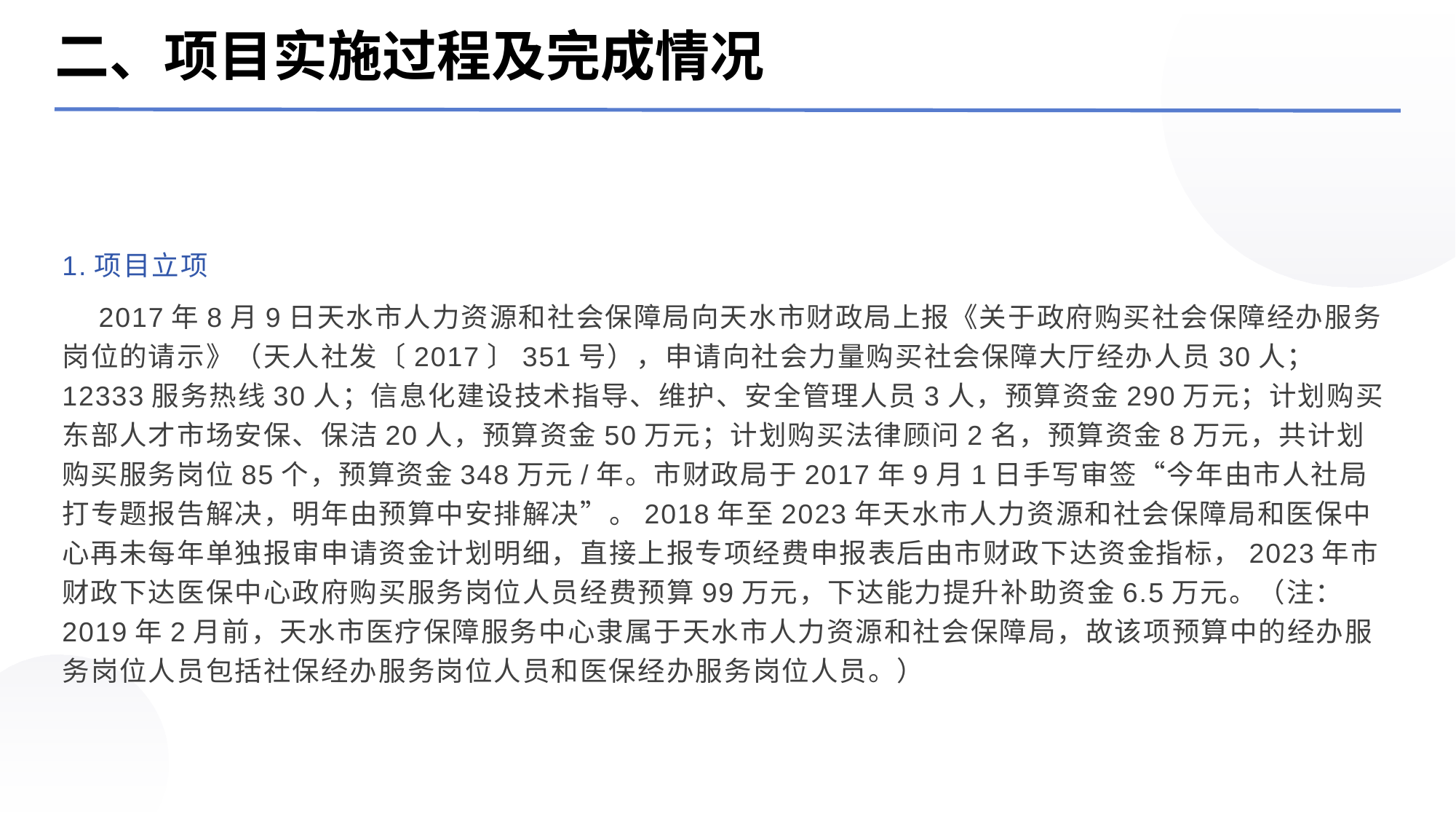

二、项目实施过程及完成情况
1.项目立项
    2017年8月9日天水市人力资源和社会保障局向天水市财政局上报《关于政府购买社会保障经办服务岗位的请示》（天人社发〔2017〕351号），申请向社会力量购买社会保障大厅经办人员30人；12333服务热线30人；信息化建设技术指导、维护、安全管理人员3人，预算资金290万元；计划购买东部人才市场安保、保洁20人，预算资金50万元；计划购买法律顾问2名，预算资金8万元，共计划购买服务岗位85个，预算资金348万元/年。市财政局于2017年9月1日手写审签“今年由市人社局打专题报告解决，明年由预算中安排解决”。2018年至2023年天水市人力资源和社会保障局和医保中心再未每年单独报审申请资金计划明细，直接上报专项经费申报表后由市财政下达资金指标，2023年市财政下达医保中心政府购买服务岗位人员经费预算99万元，下达能力提升补助资金6.5万元。（注：2019年2月前，天水市医疗保障服务中心隶属于天水市人力资源和社会保障局，故该项预算中的经办服务岗位人员包括社保经办服务岗位人员和医保经办服务岗位人员。）